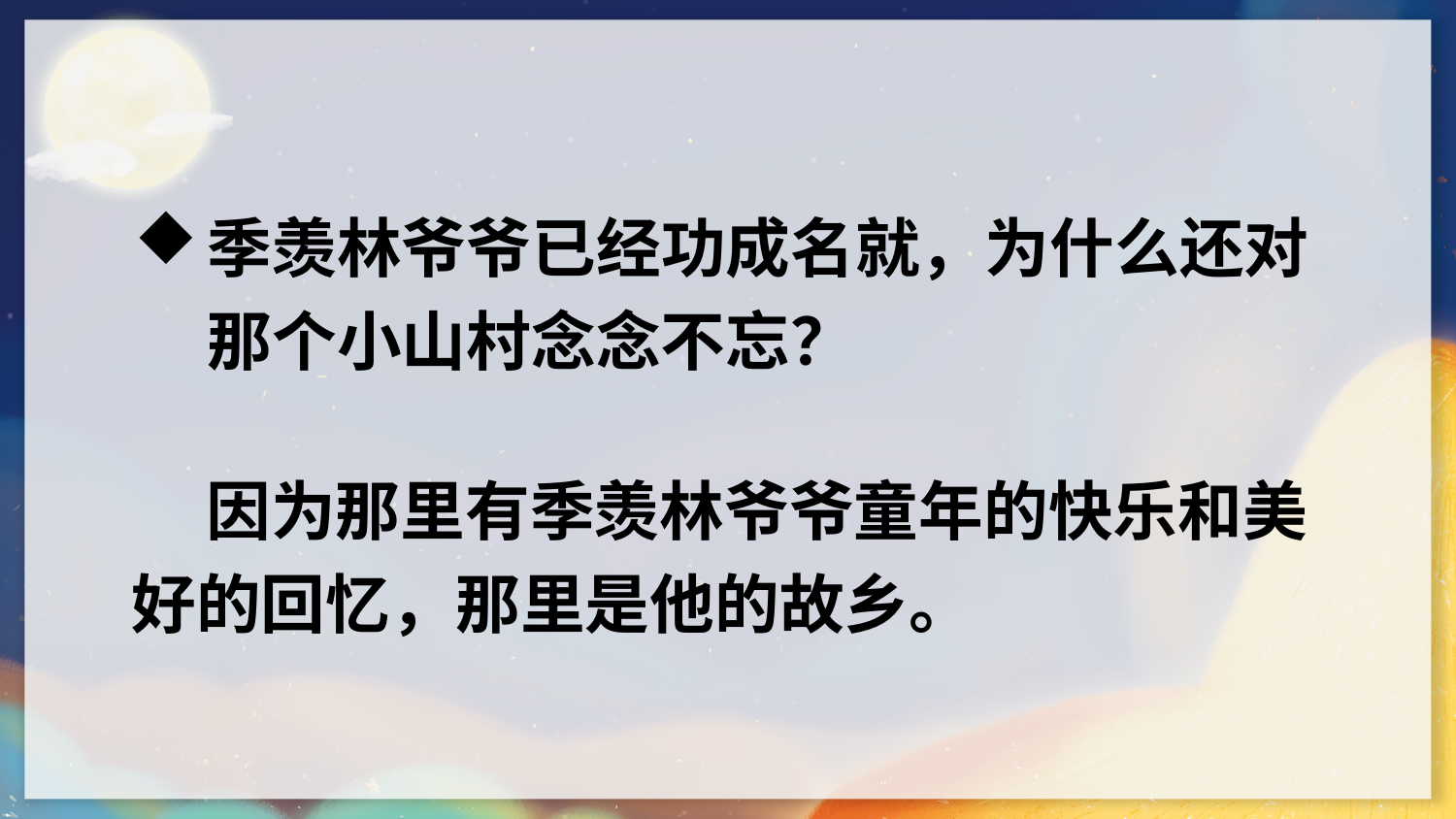

季羡林爷爷已经功成名就，为什么还对那个小山村念念不忘？
    因为那里有季羡林爷爷童年的快乐和美好的回忆，那里是他的故乡。